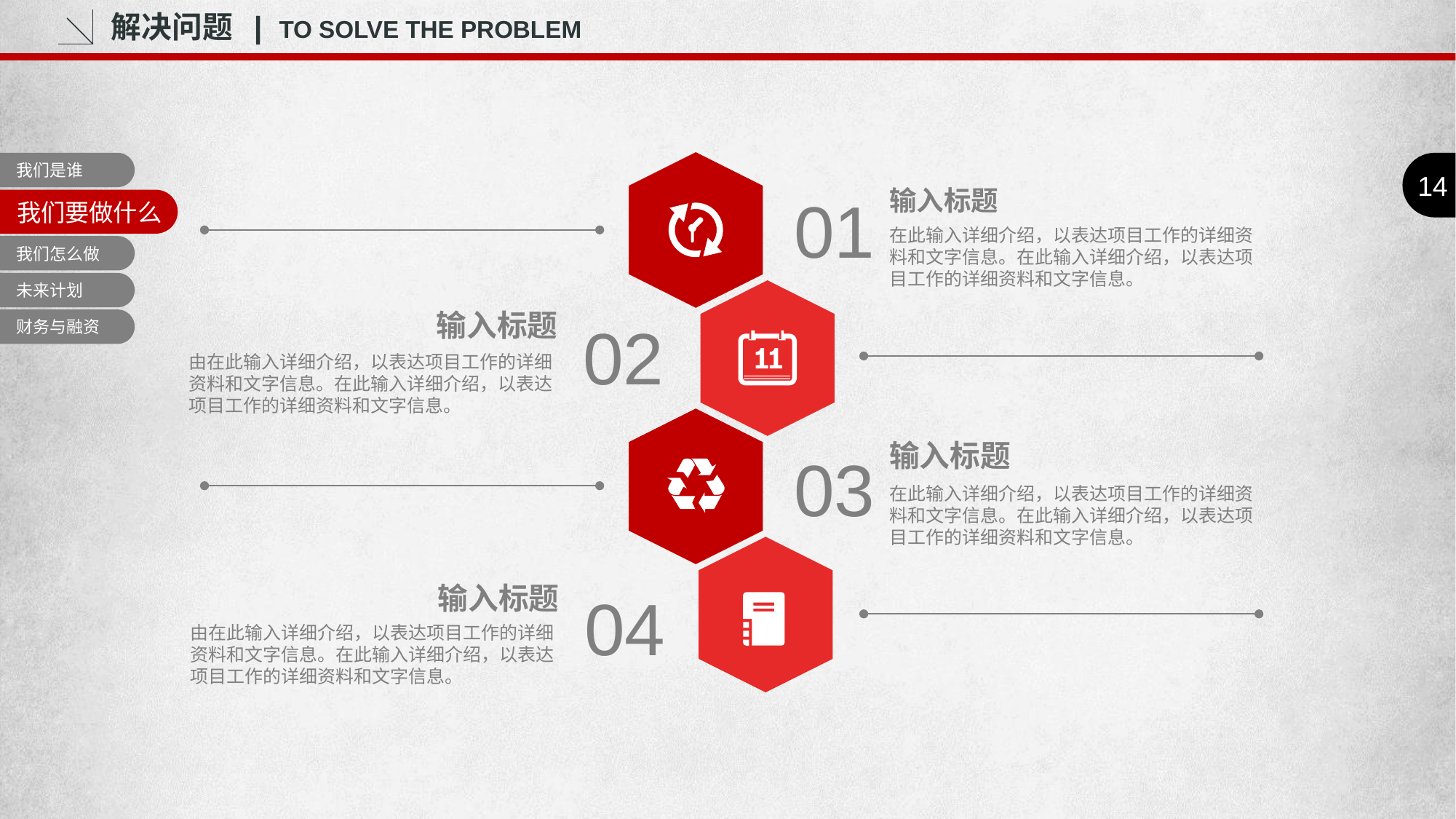

解决问题  |  TO SOLVE THE PROBLEM

我们是谁

14
输入标题
在此输入详细介绍，以表达项目工作的详细资料和文字信息。在此输入详细介绍，以表达项目工作的详细资料和文字信息。

01

我们要做什么

我们怎么做

未来计划

输入标题
由在此输入详细介绍，以表达项目工作的详细资料和文字信息。在此输入详细介绍，以表达项目工作的详细资料和文字信息。
02

财务与融资

输入标题
在此输入详细介绍，以表达项目工作的详细资料和文字信息。在此输入详细介绍，以表达项目工作的详细资料和文字信息。

03

输入标题
由在此输入详细介绍，以表达项目工作的详细资料和文字信息。在此输入详细介绍，以表达项目工作的详细资料和文字信息。
04